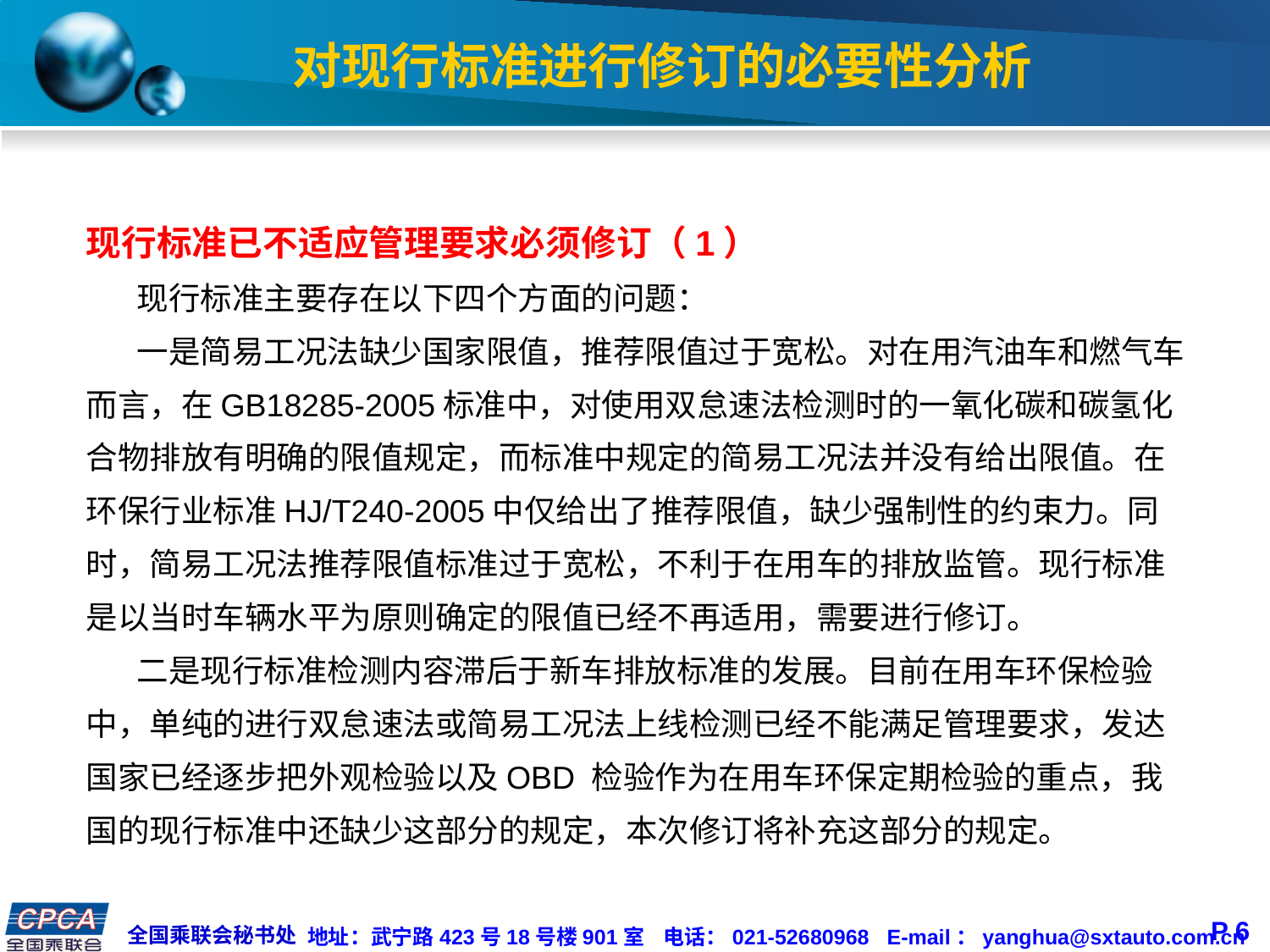

# 对现行标准进行修订的必要性分析
现行标准已不适应管理要求必须修订（1）
      现行标准主要存在以下四个方面的问题：
      一是简易工况法缺少国家限值，推荐限值过于宽松。对在用汽油车和燃气车而言，在GB18285-2005标准中，对使用双怠速法检测时的一氧化碳和碳氢化合物排放有明确的限值规定，而标准中规定的简易工况法并没有给出限值。在环保行业标准HJ/T240-2005中仅给出了推荐限值，缺少强制性的约束力。同时，简易工况法推荐限值标准过于宽松，不利于在用车的排放监管。现行标准是以当时车辆水平为原则确定的限值已经不再适用，需要进行修订。
      二是现行标准检测内容滞后于新车排放标准的发展。目前在用车环保检验中，单纯的进行双怠速法或简易工况法上线检测已经不能满足管理要求，发达国家已经逐步把外观检验以及OBD 检验作为在用车环保定期检验的重点，我国的现行标准中还缺少这部分的规定，本次修订将补充这部分的规定。